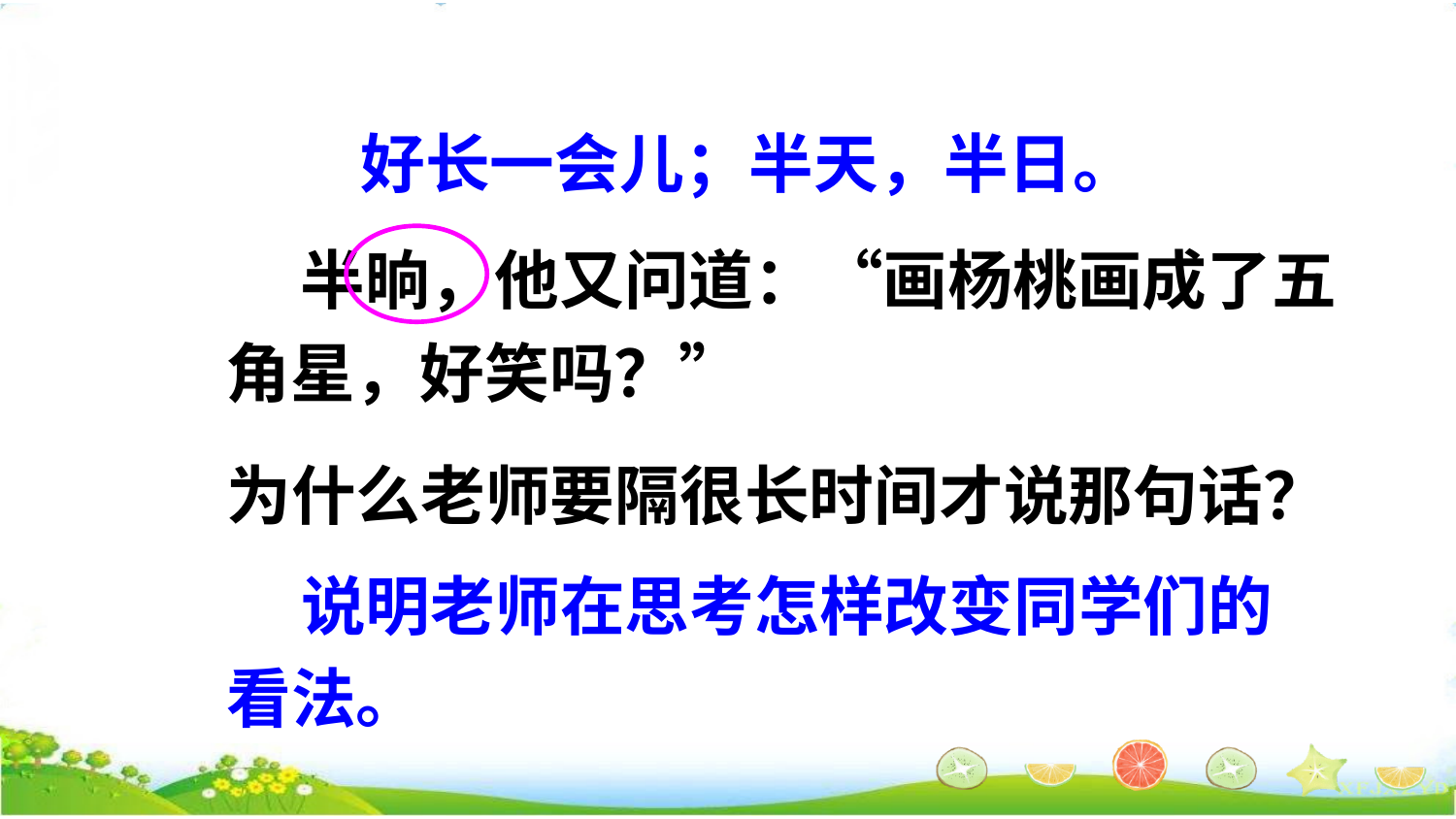

好长一会儿；半天，半日。
    半晌，他又问道：“画杨桃画成了五角星，好笑吗？”

为什么老师要隔很长时间才说那句话？
    说明老师在思考怎样改变同学们的看法。